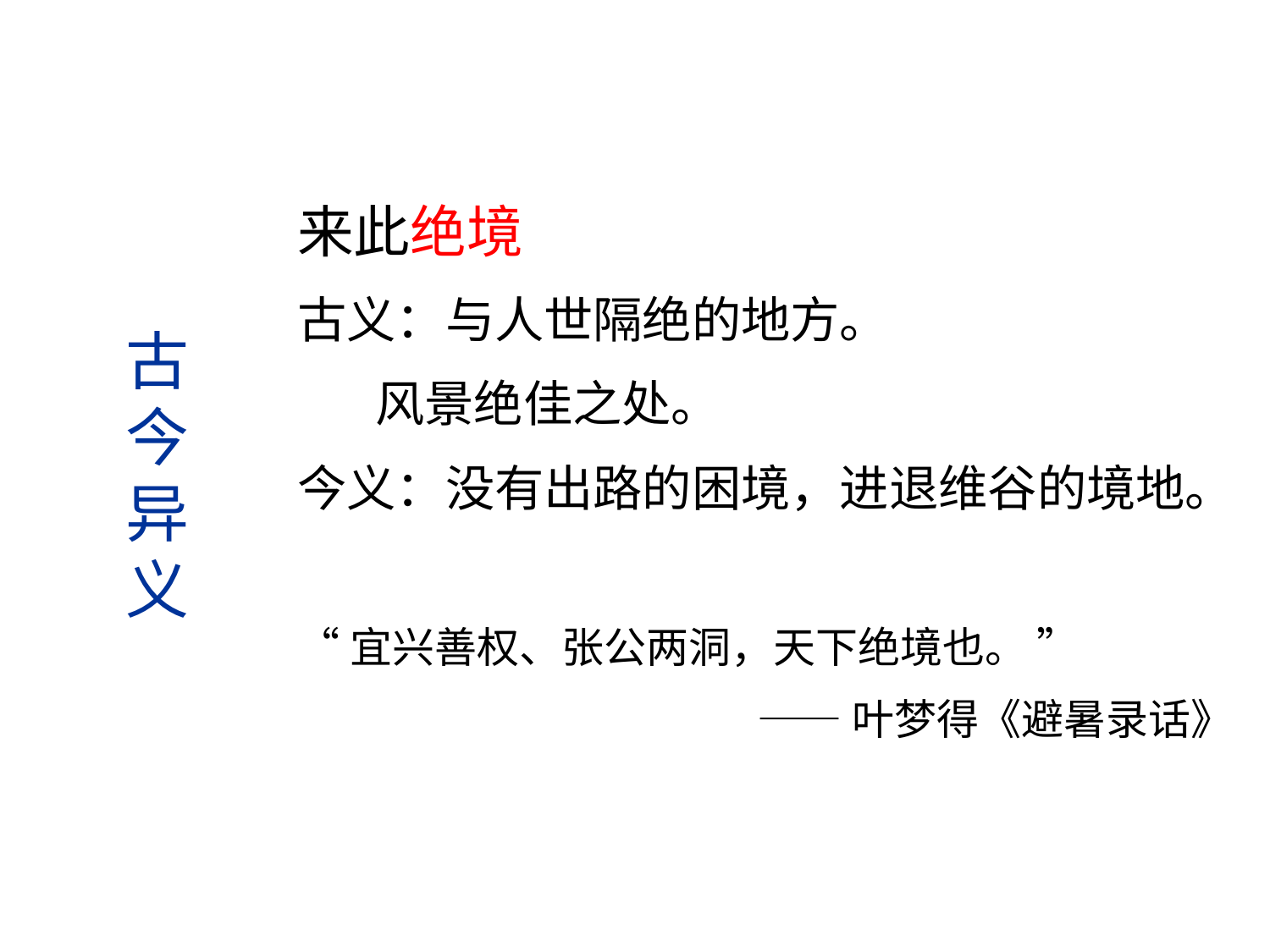

来此绝境
古义：与人世隔绝的地方。
      风景绝佳之处。
今义：没有出路的困境，进退维谷的境地。

“宜兴善权、张公两洞，天下绝境也。 ”
——叶梦得《避暑录话》

古
今
异
义